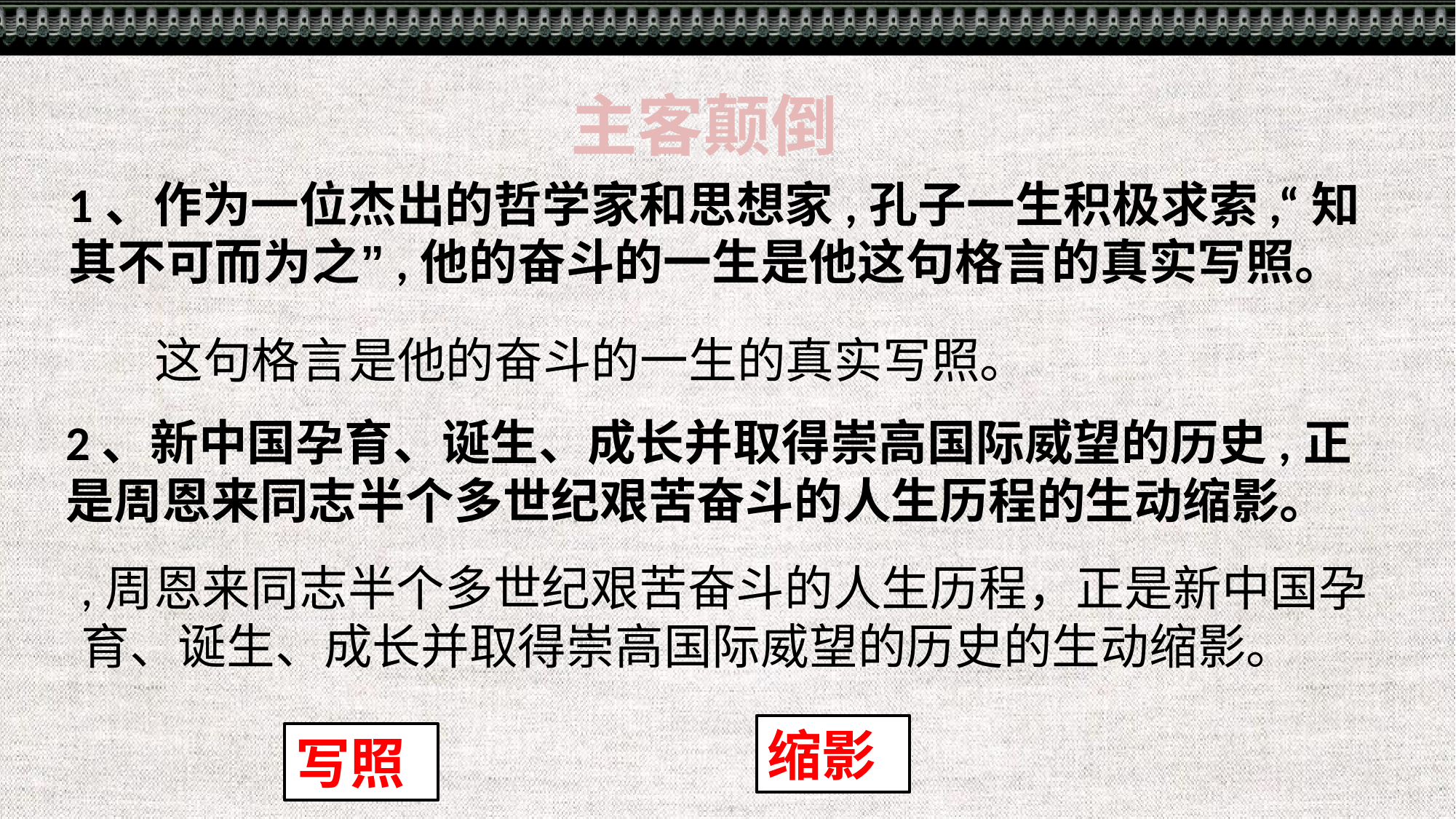

主客颠倒
1、作为一位杰出的哲学家和思想家,孔子一生积极求索,“知其不可而为之”,他的奋斗的一生是他这句格言的真实写照。
 这句格言是他的奋斗的一生的真实写照。
2、新中国孕育、诞生、成长并取得崇高国际威望的历史,正是周恩来同志半个多世纪艰苦奋斗的人生历程的生动缩影。
,周恩来同志半个多世纪艰苦奋斗的人生历程，正是新中国孕育、诞生、成长并取得崇高国际威望的历史的生动缩影。
缩影
写照